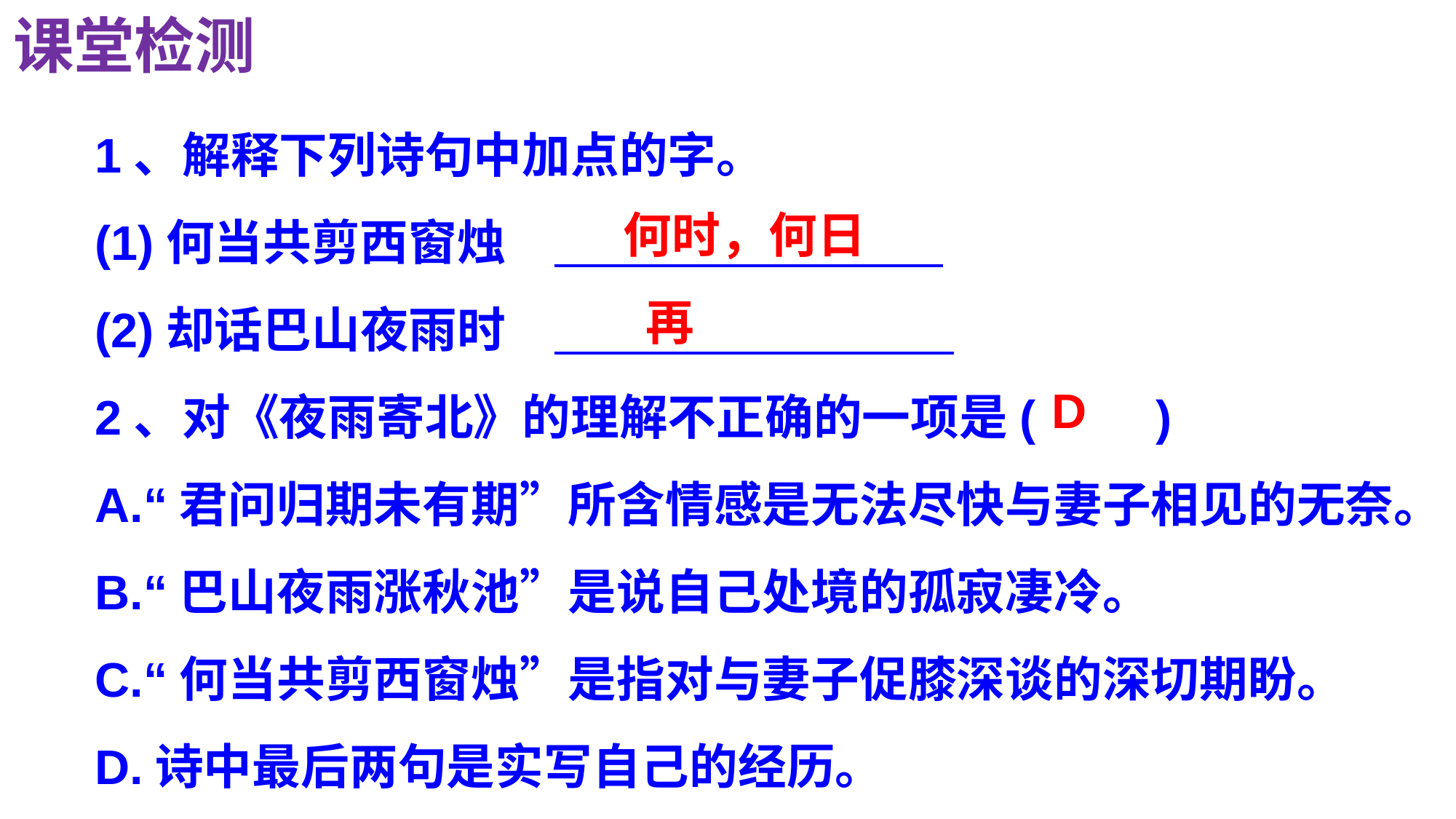

课堂检测
1、解释下列诗句中加点的字。
(1)何当共剪西窗烛
(2)却话巴山夜雨时
2、对《夜雨寄北》的理解不正确的一项是(　　)
A.“君问归期未有期”所含情感是无法尽快与妻子相见的无奈。
B.“巴山夜雨涨秋池”是说自己处境的孤寂凄冷。
C.“何当共剪西窗烛”是指对与妻子促膝深谈的深切期盼。
D.诗中最后两句是实写自己的经历。

何时，何日
 再

D